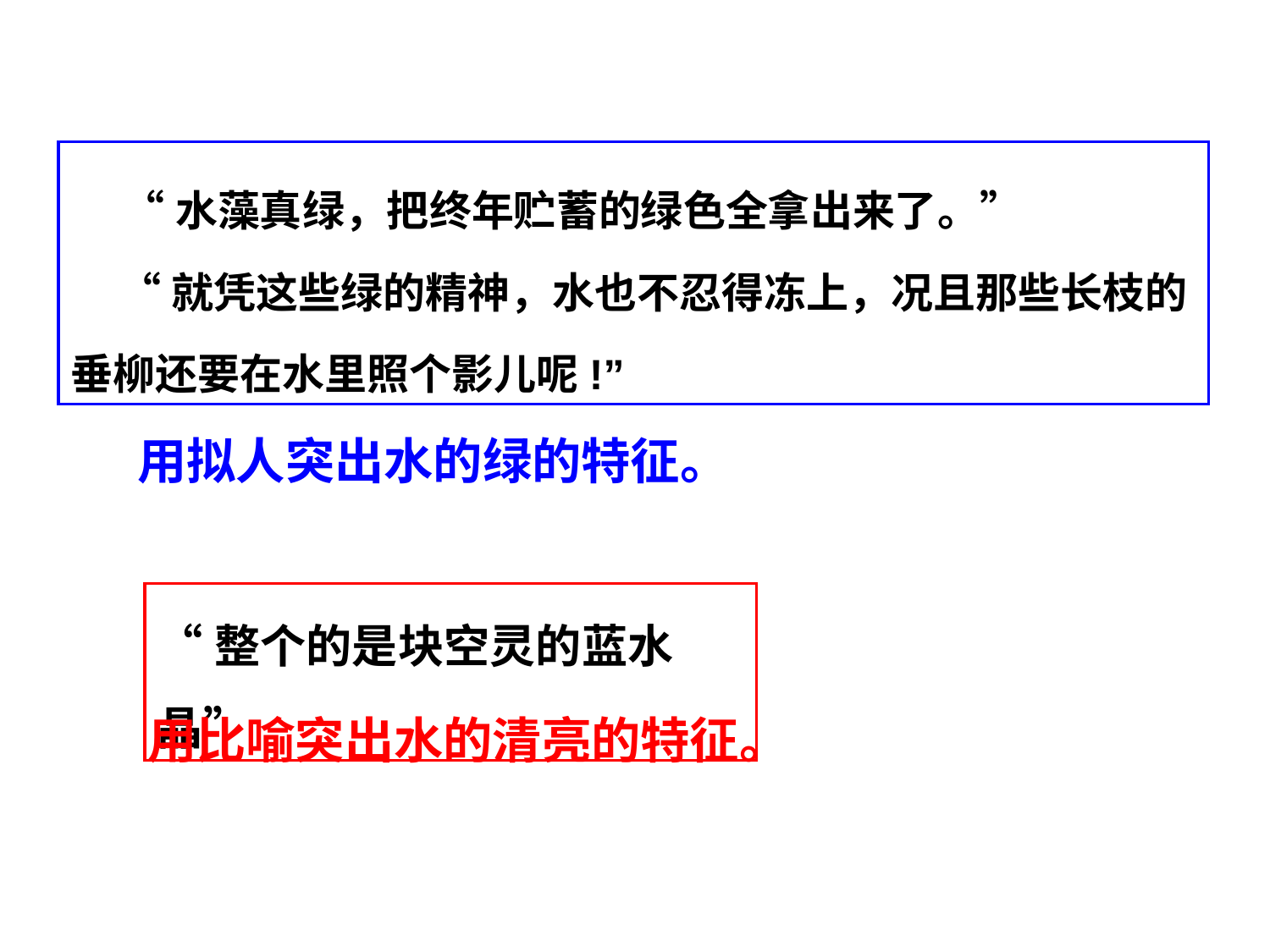

“水藻真绿，把终年贮蓄的绿色全拿出来了。”
     “就凭这些绿的精神，水也不忍得冻上，况且那些长枝的垂柳还要在水里照个影儿呢!”
用拟人突出水的绿的特征。
“整个的是块空灵的蓝水晶”
用比喻突出水的清亮的特征。